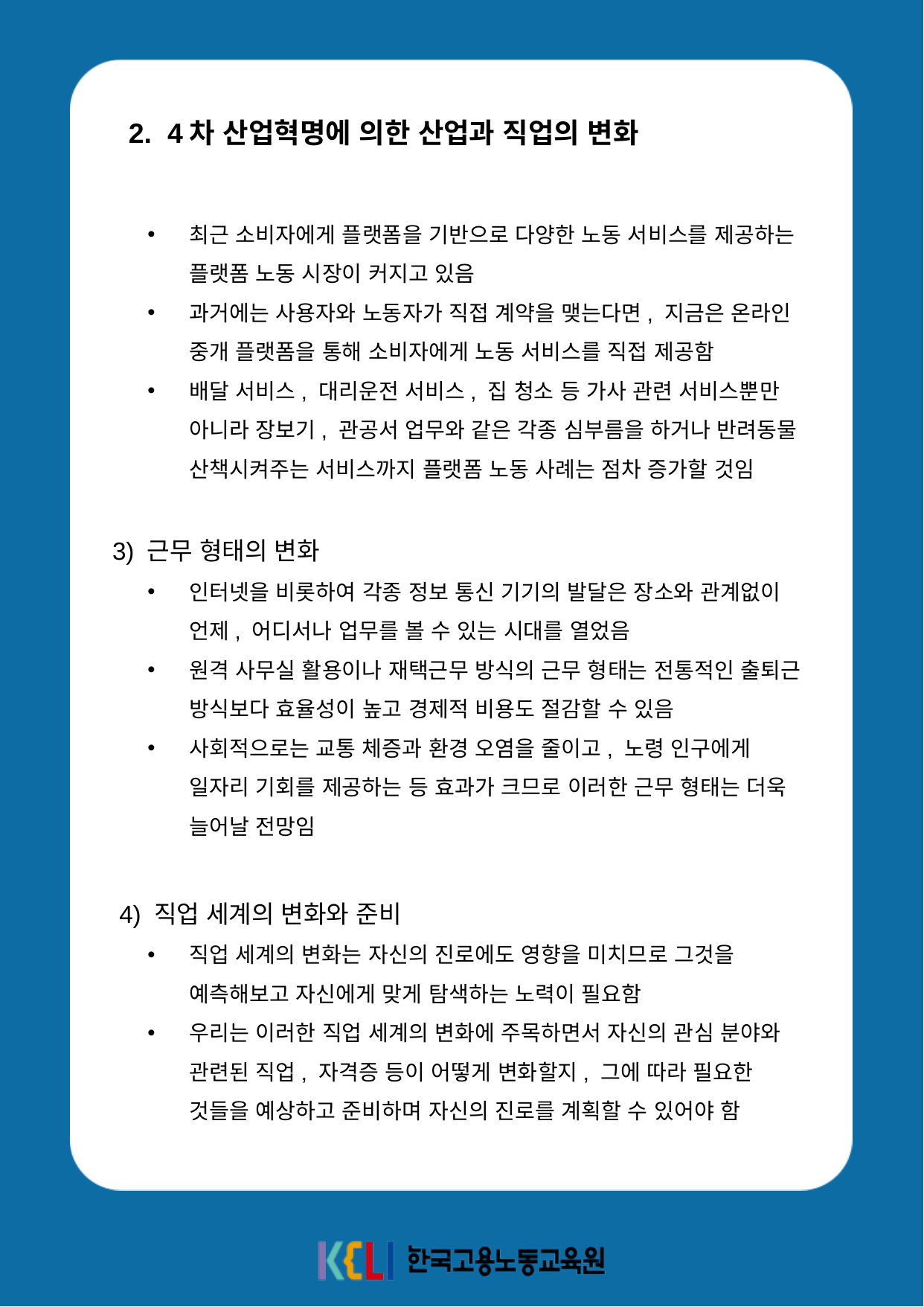

2.  4차 산업혁명에 의한 산업과 직업의 변화
최근 소비자에게 플랫폼을 기반으로 다양한 노동 서비스를 제공하는 플랫폼 노동 시장이 커지고 있음
과거에는 사용자와 노동자가 직접 계약을 맺는다면, 지금은 온라인 중개 플랫폼을 통해 소비자에게 노동 서비스를 직접 제공함
배달 서비스, 대리운전 서비스, 집 청소 등 가사 관련 서비스뿐만 아니라 장보기, 관공서 업무와 같은 각종 심부름을 하거나 반려동물 산책시켜주는 서비스까지 플랫폼 노동 사례는 점차 증가할 것임

   3) 근무 형태의 변화
인터넷을 비롯하여 각종 정보 통신 기기의 발달은 장소와 관계없이 언제, 어디서나 업무를 볼 수 있는 시대를 열었음
원격 사무실 활용이나 재택근무 방식의 근무 형태는 전통적인 출퇴근 방식보다 효율성이 높고 경제적 비용도 절감할 수 있음
사회적으로는 교통 체증과 환경 오염을 줄이고, 노령 인구에게 일자리 기회를 제공하는 등 효과가 크므로 이러한 근무 형태는 더욱 늘어날 전망임

    4) 직업 세계의 변화와 준비
직업 세계의 변화는 자신의 진로에도 영향을 미치므로 그것을 예측해보고 자신에게 맞게 탐색하는 노력이 필요함
우리는 이러한 직업 세계의 변화에 주목하면서 자신의 관심 분야와 관련된 직업, 자격증 등이 어떻게 변화할지, 그에 따라 필요한 것들을 예상하고 준비하며 자신의 진로를 계획할 수 있어야 함